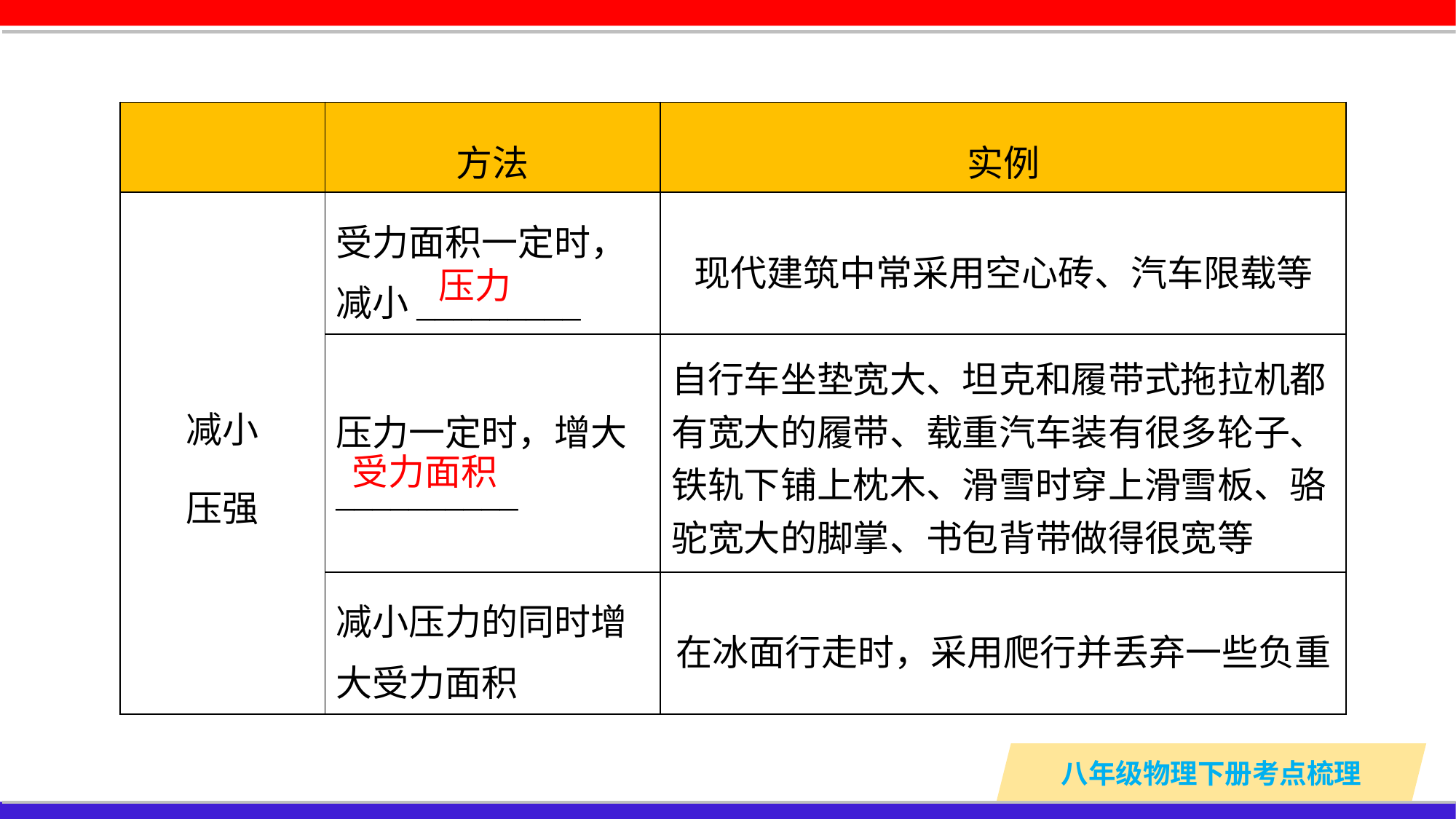

|  | 方法 | 实例 |
| --- | --- | --- |
| 减小 压强 | 受力面积一定时，减小\_\_\_\_\_\_\_\_\_ | 现代建筑中常采用空心砖、汽车限载等 |
|  | 压力一定时，增大\_\_\_\_\_\_\_\_\_\_ | 自行车坐垫宽大、坦克和履带式拖拉机都有宽大的履带、载重汽车装有很多轮子、铁轨下铺上枕木、滑雪时穿上滑雪板、骆驼宽大的脚掌、书包背带做得很宽等 |
|  | 减小压力的同时增大受力面积 | 在冰面行走时，采用爬行并丢弃一些负重 |
压力
受力面积